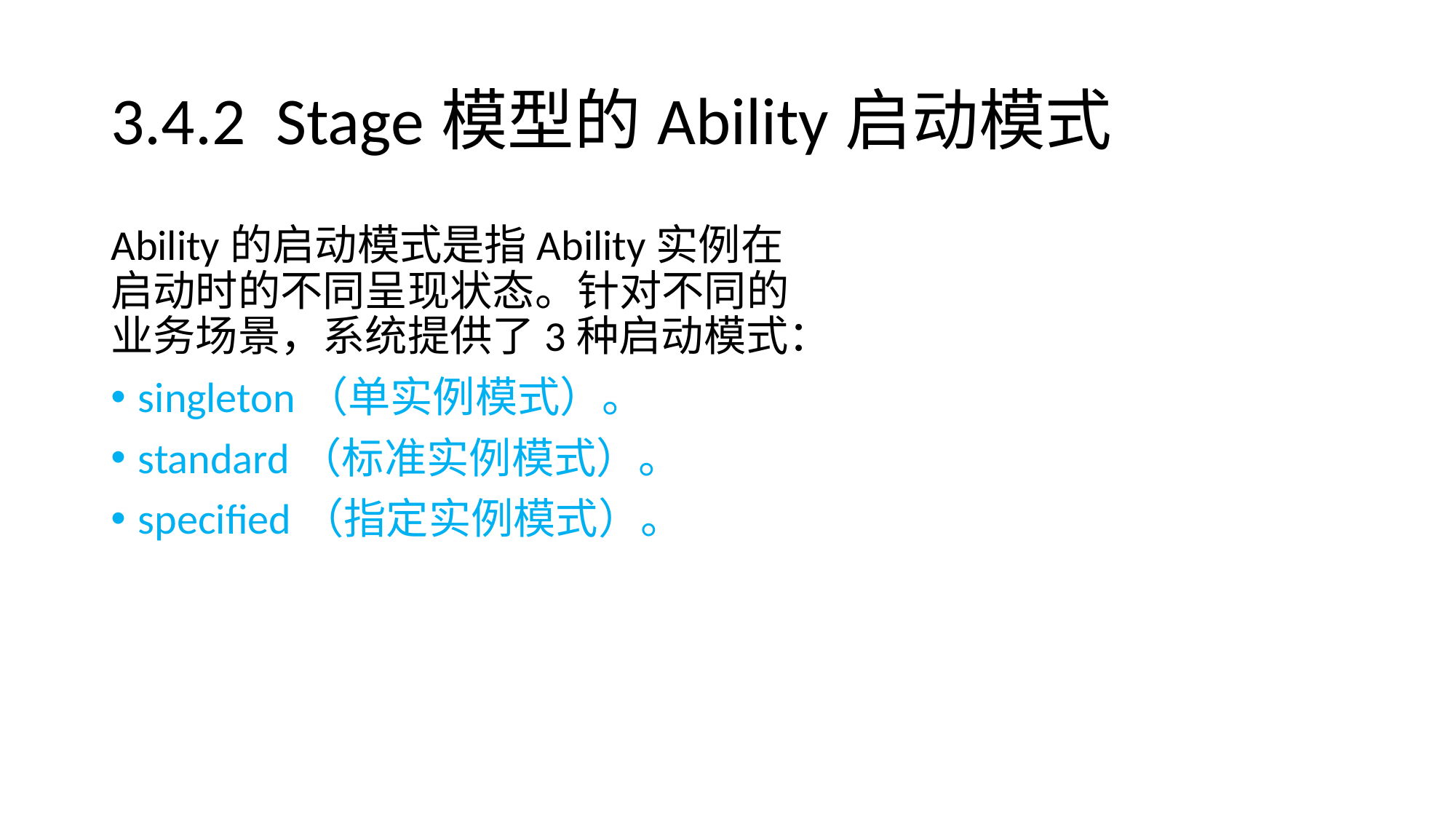

# 3.4.2  Stage模型的Ability启动模式
Ability的启动模式是指Ability实例在启动时的不同呈现状态。针对不同的业务场景，系统提供了3种启动模式：
singleton（单实例模式）。
standard（标准实例模式）。
specified（指定实例模式）。